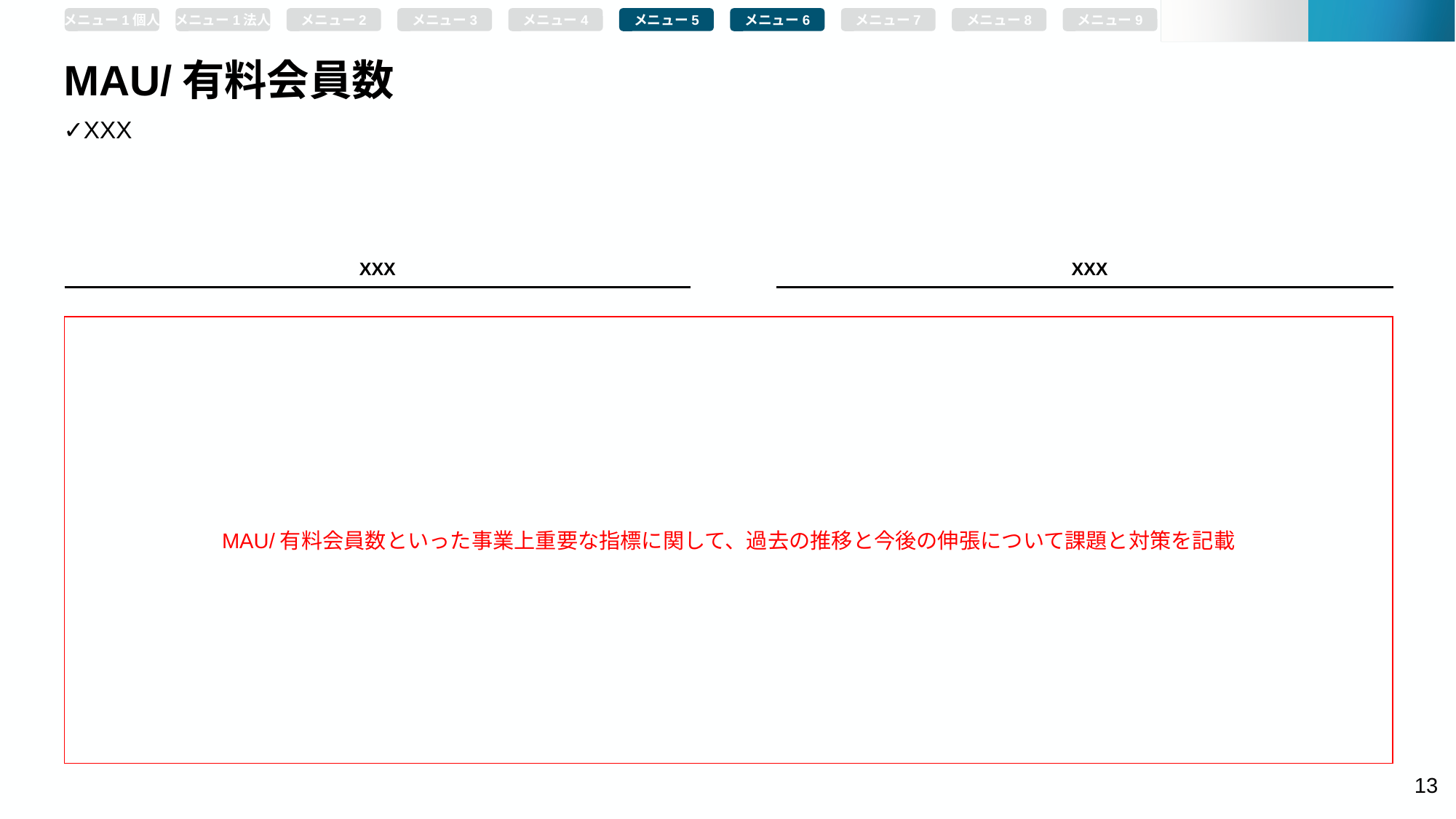

メニュー1個人
メニュー1法人
メニュー2
メニュー3
メニュー4
メニュー5
メニュー6
メニュー7
メニュー8
メニュー9
# MAU/有料会員数
✓XXX
XXX
XXX
MAU/有料会員数といった事業上重要な指標に関して、過去の推移と今後の伸張について課題と対策を記載
13